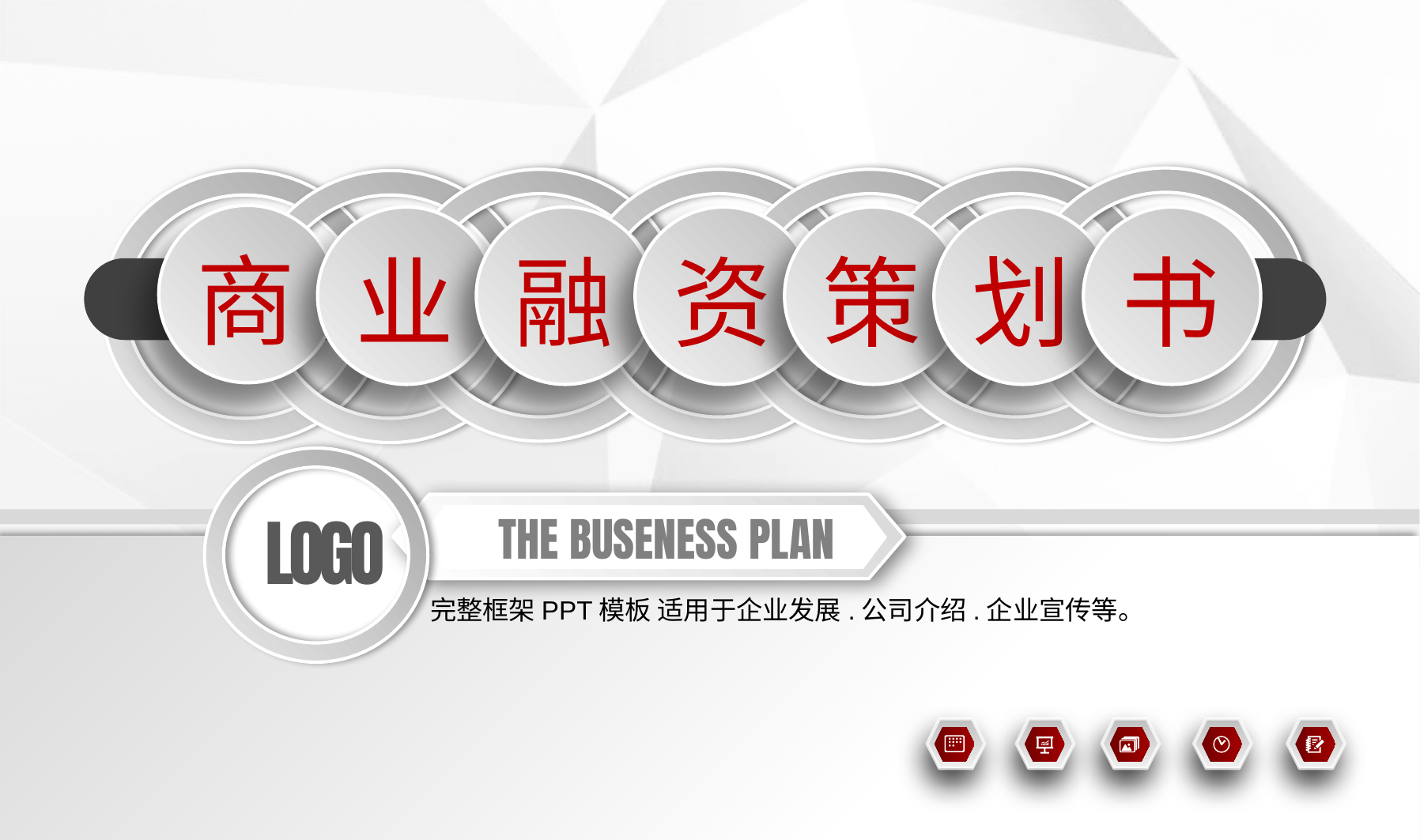

商
业
融
资
策
划
书

LOGO
THE BUSENESS PLAN

完整框架PPT模板 适用于企业发展.公司介绍.企业宣传等。